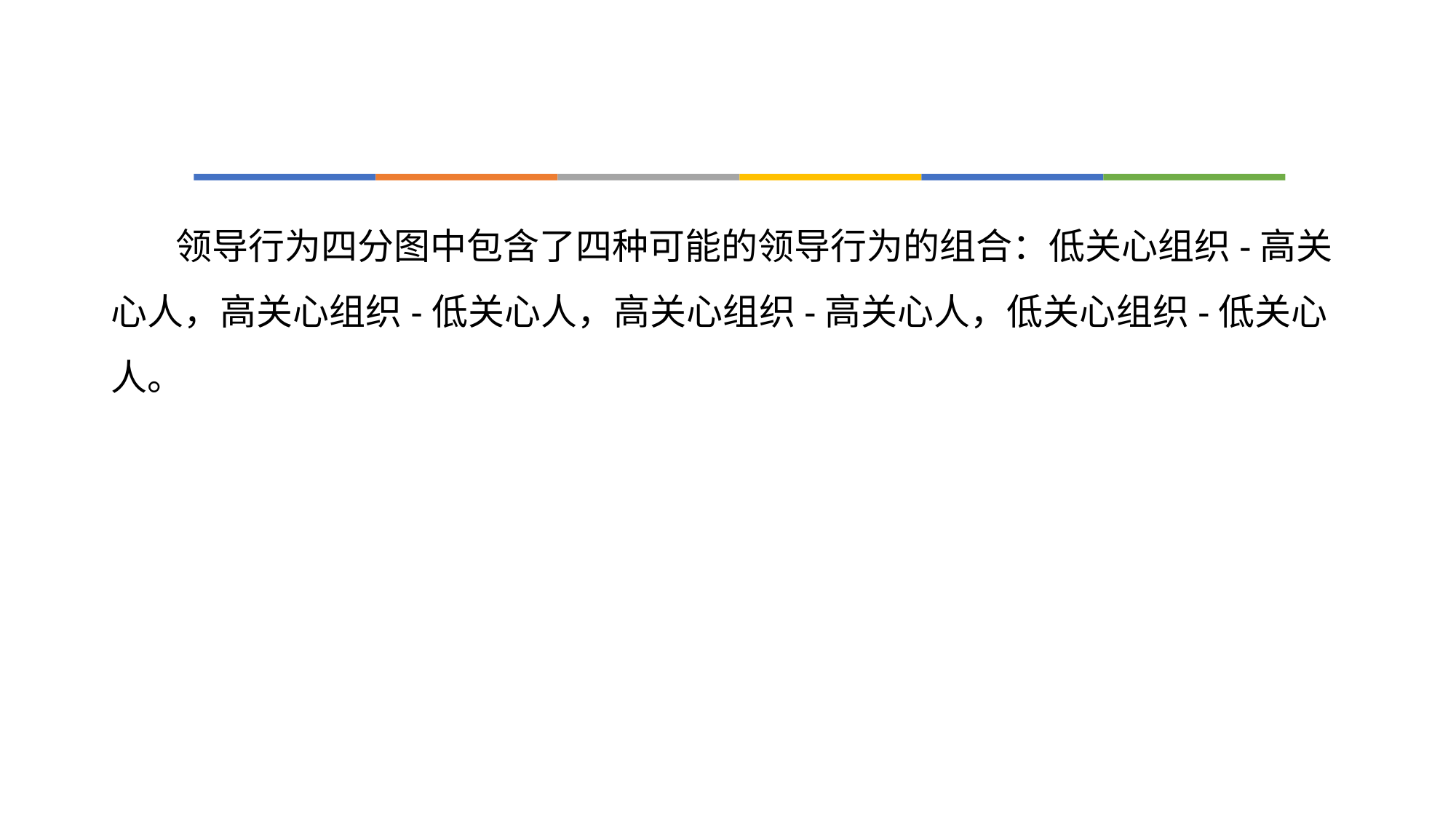

#
领导行为四分图中包含了四种可能的领导行为的组合：低关心组织-高关心人，高关心组织-低关心人，高关心组织-高关心人，低关心组织-低关心人。